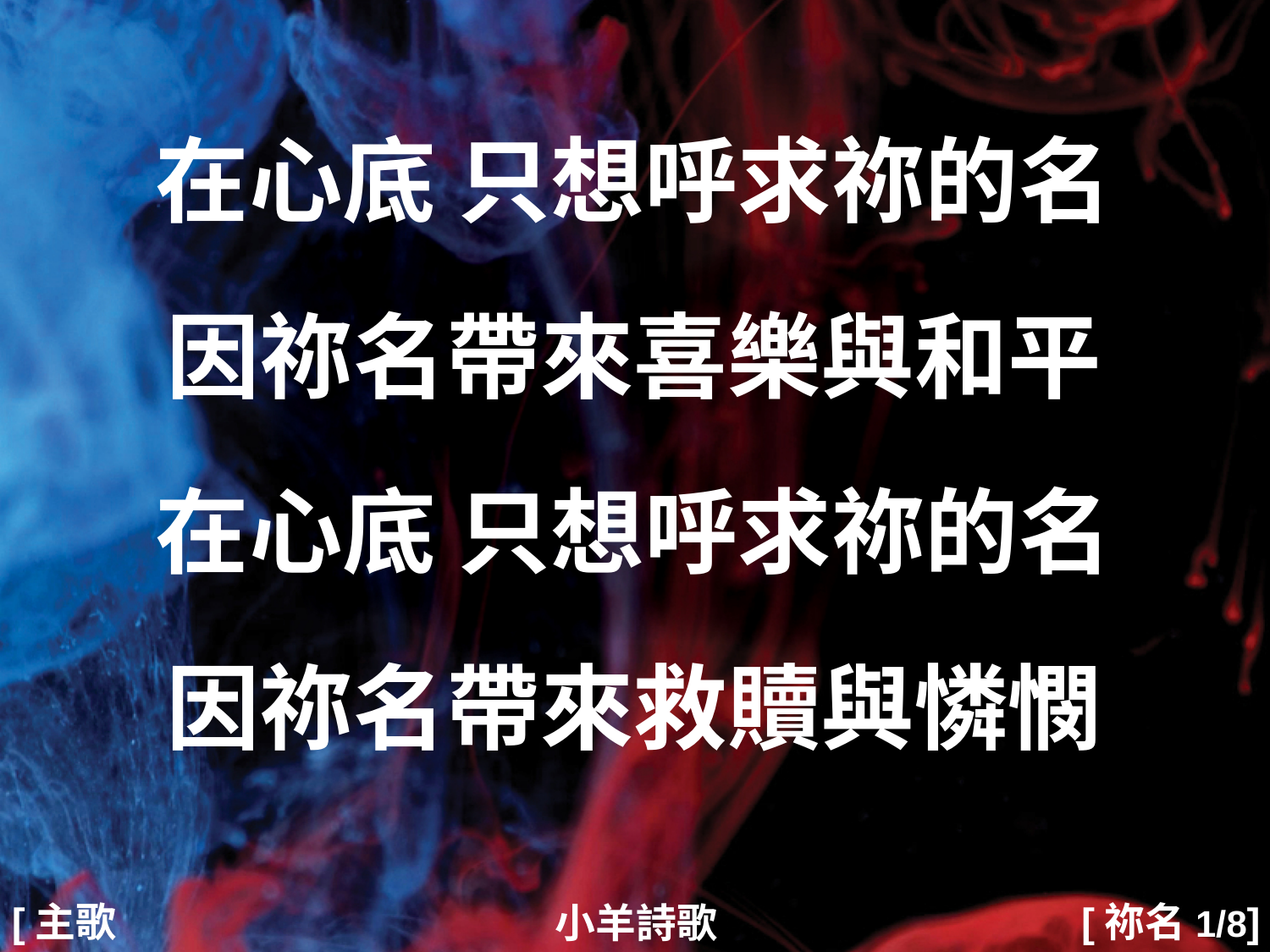

在心底 只想呼求祢的名

因祢名帶來喜樂與和平

在心底 只想呼求祢的名

因祢名帶來救贖與憐憫

#

[主歌1]
[祢名1/8]
小羊詩歌